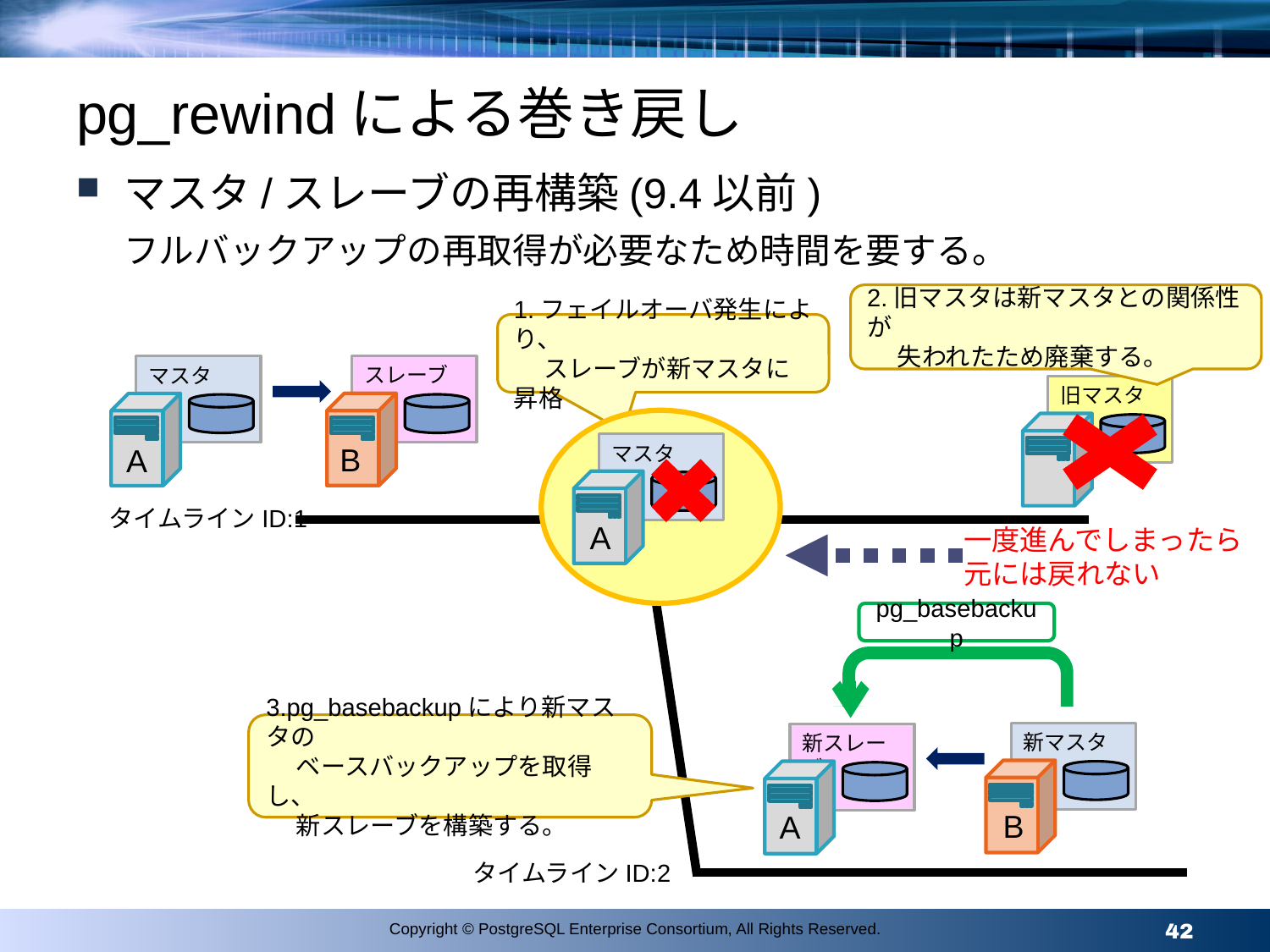

# pg_rewindによる巻き戻し
マスタ/スレーブの再構築(9.4以前)
フルバックアップの再取得が必要なため時間を要する。
2.旧マスタは新マスタとの関係性が
　 失われたため廃棄する。
旧マスタ

1.フェイルオーバ発生により、
　 スレーブが新マスタに昇格

マスタ

A
スレーブ

マスタ

タイムラインID:1
B
A
タイムラインID:2
新マスタ

B
一度進んでしまったら
元には戻れない
pg_basebackup

3.pg_basebackupにより新マスタの
　 ベースバックアップを取得し、
　 新スレーブを構築する。
新スレーブ

A
42